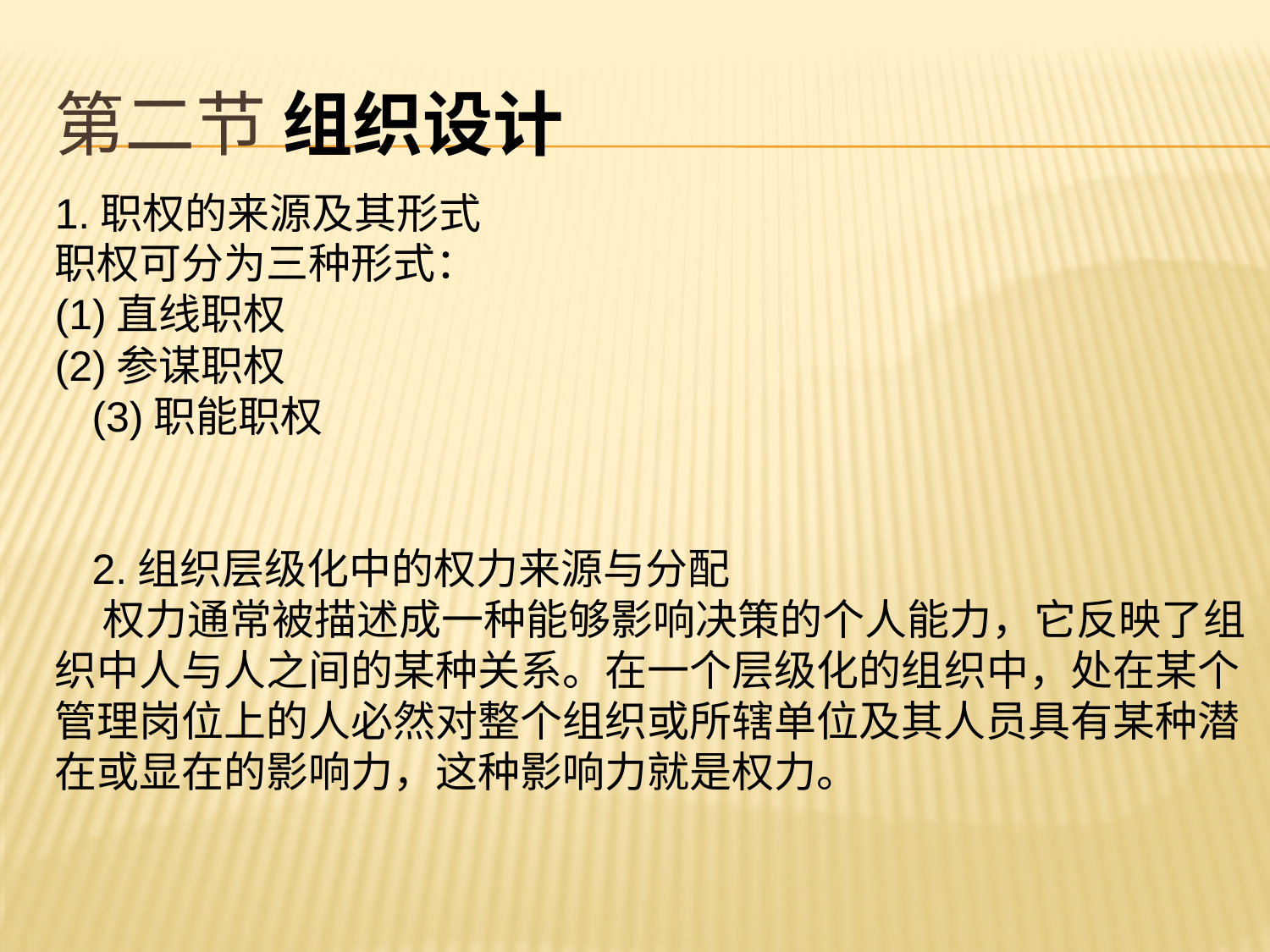

# 第二节 组织设计
1.职权的来源及其形式
职权可分为三种形式：(1)直线职权(2)参谋职权(3)职能职权

2.组织层级化中的权力来源与分配    权力通常被描述成一种能够影响决策的个人能力，它反映了组织中人与人之间的某种关系。在一个层级化的组织中，处在某个管理岗位上的人必然对整个组织或所辖单位及其人员具有某种潜在或显在的影响力，这种影响力就是权力。